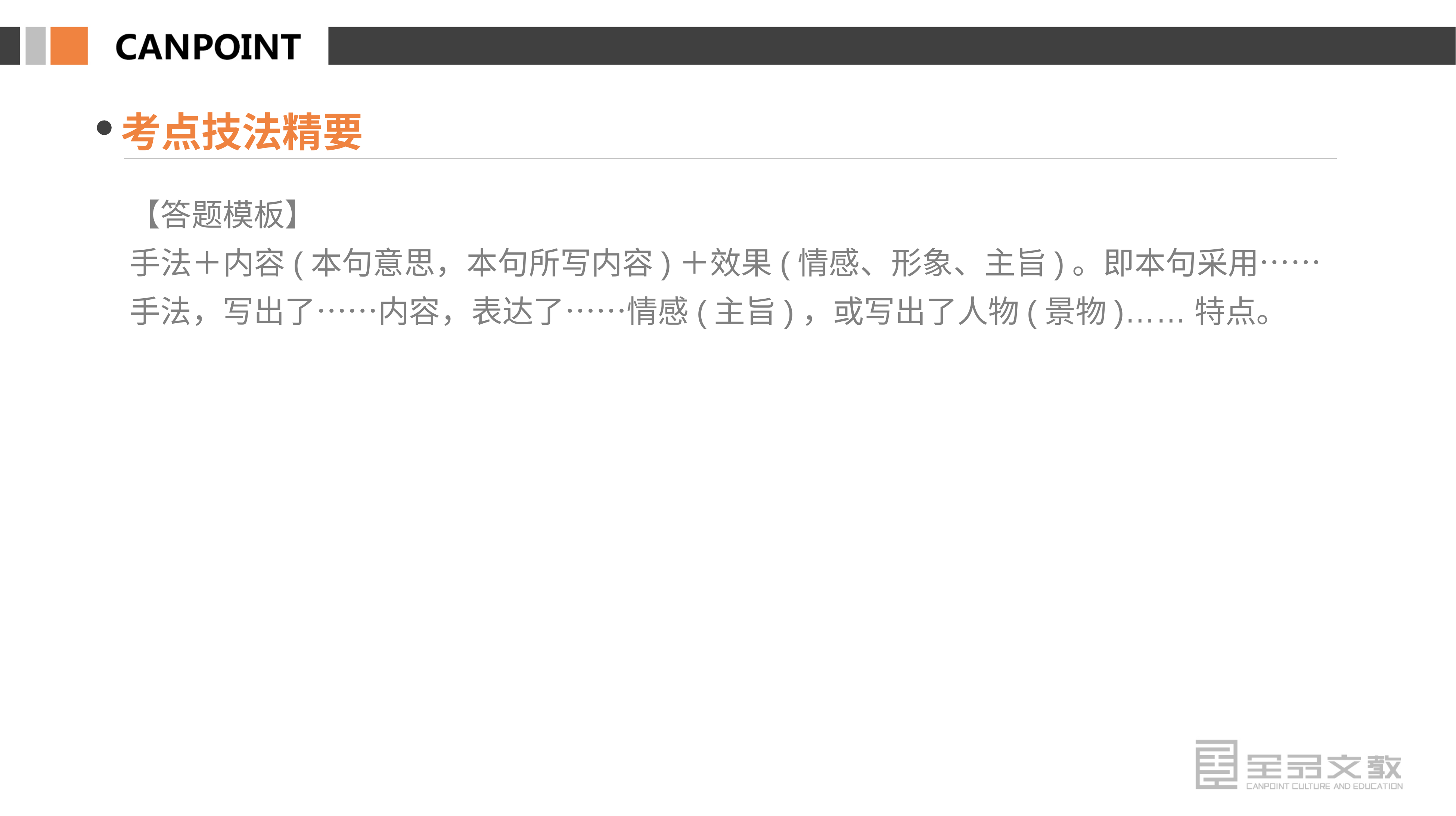

考点技法精要

【答题模板】
手法＋内容(本句意思，本句所写内容)＋效果(情感、形象、主旨)。即本句采用……手法，写出了……内容，表达了……情感(主旨)，或写出了人物(景物)……特点。